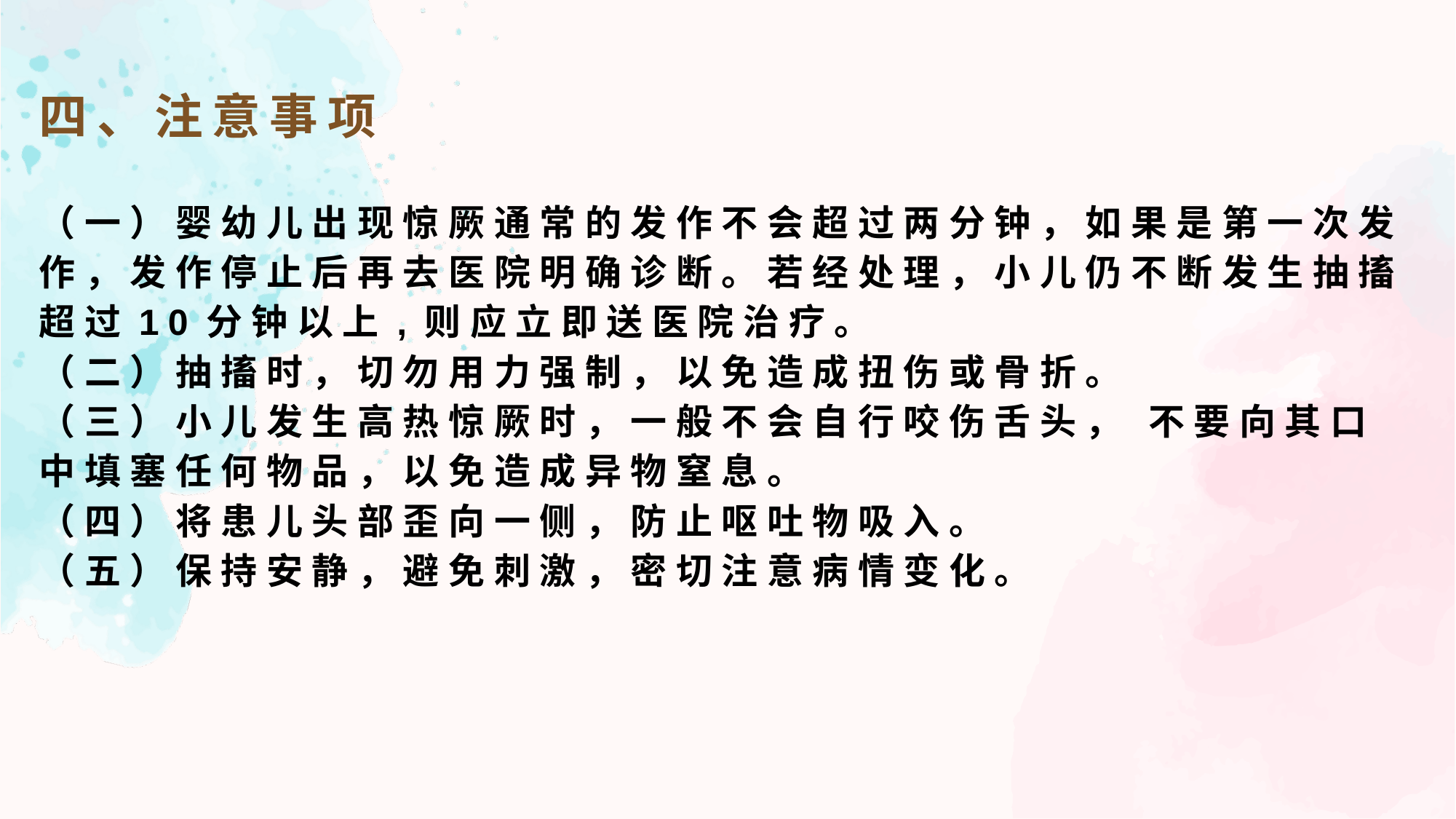

四、注意事项

（一）婴幼儿出现惊厥通常的发作不会超过两分钟，如果是第一次发作，发作停止后再去医院明确诊断。若经处理，小儿仍不断发生抽搐超过10分钟以上,则应立即送医院治疗。
（二）抽搐时，切勿用力强制，以免造成扭伤或骨折。
（三）小儿发生高热惊厥时，一般不会自行咬伤舌头， 不要向其口中填塞任何物品，以免造成异物窒息。
（四）将患儿头部歪向一侧，防止呕吐物吸入。
（五）保持安静，避免刺激，密切注意病情变化。